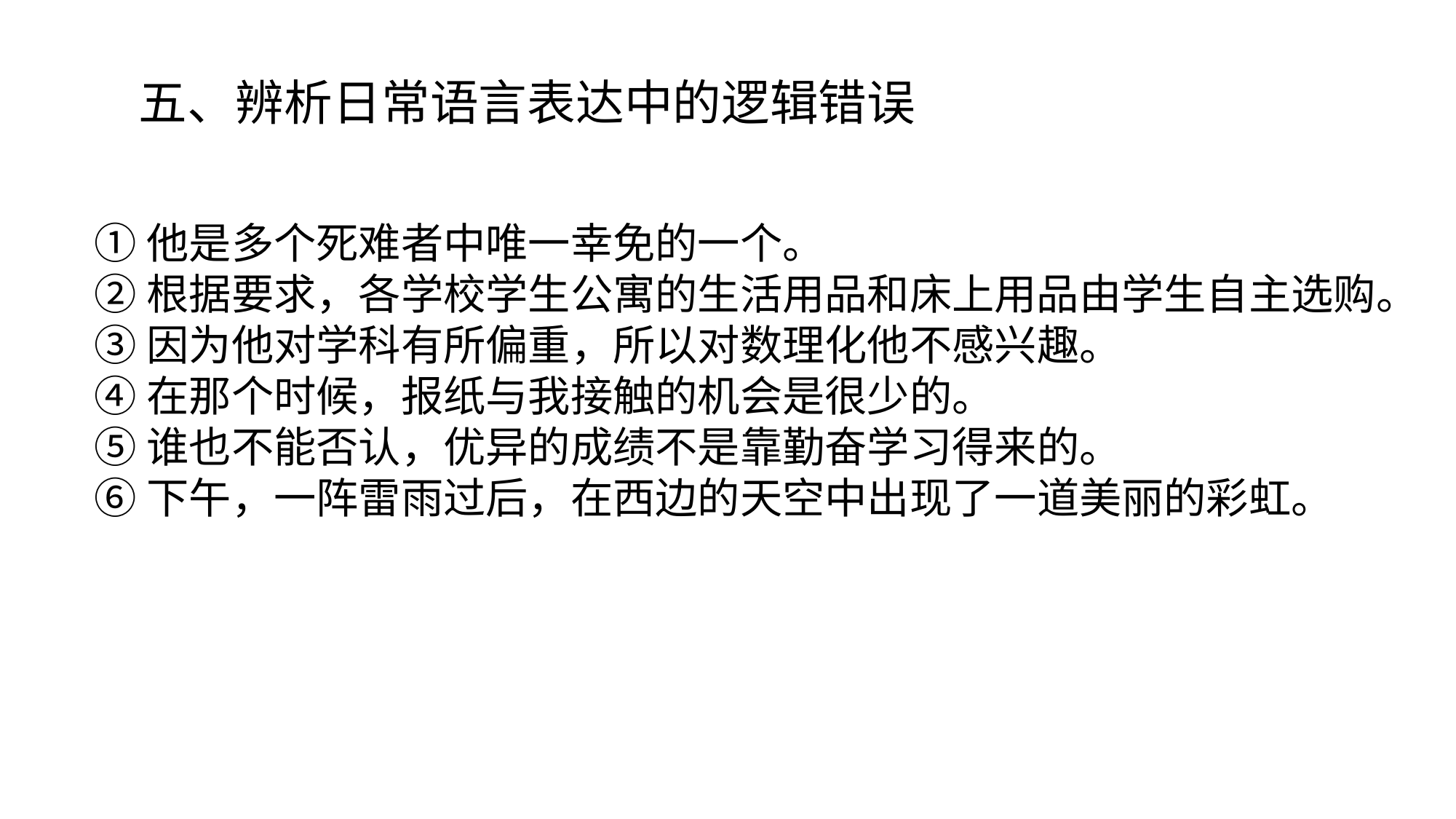

五、辨析日常语言表达中的逻辑错误

①他是多个死难者中唯一幸免的一个。
②根据要求，各学校学生公寓的生活用品和床上用品由学生自主选购。
③因为他对学科有所偏重，所以对数理化他不感兴趣。
④在那个时候，报纸与我接触的机会是很少的。
⑤谁也不能否认，优异的成绩不是靠勤奋学习得来的。
⑥下午，一阵雷雨过后，在西边的天空中出现了一道美丽的彩虹。